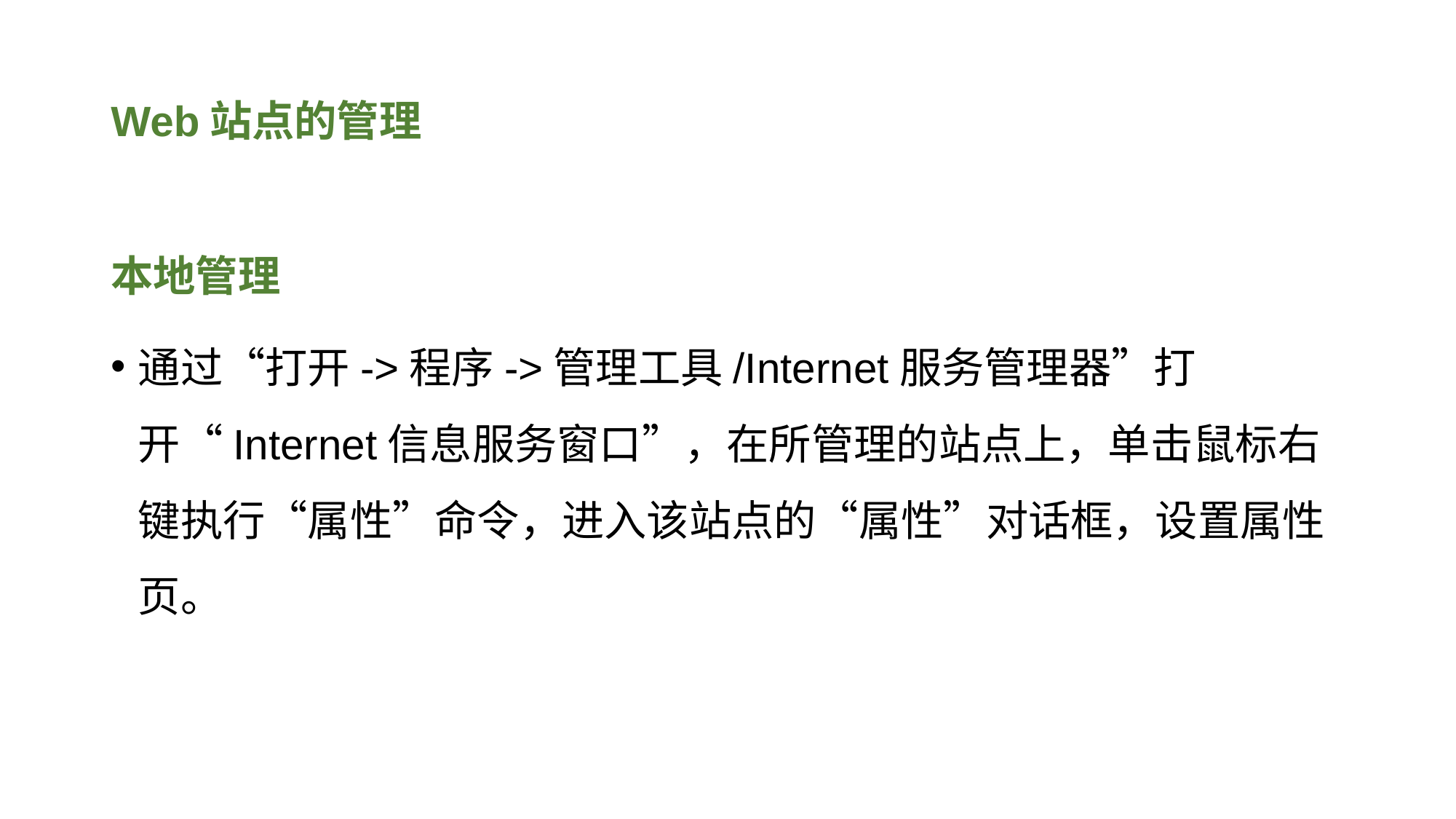

# Web站点的管理
本地管理
通过“打开->程序->管理工具/Internet服务管理器”打开“Internet信息服务窗口”，在所管理的站点上，单击鼠标右键执行“属性”命令，进入该站点的“属性”对话框，设置属性页。